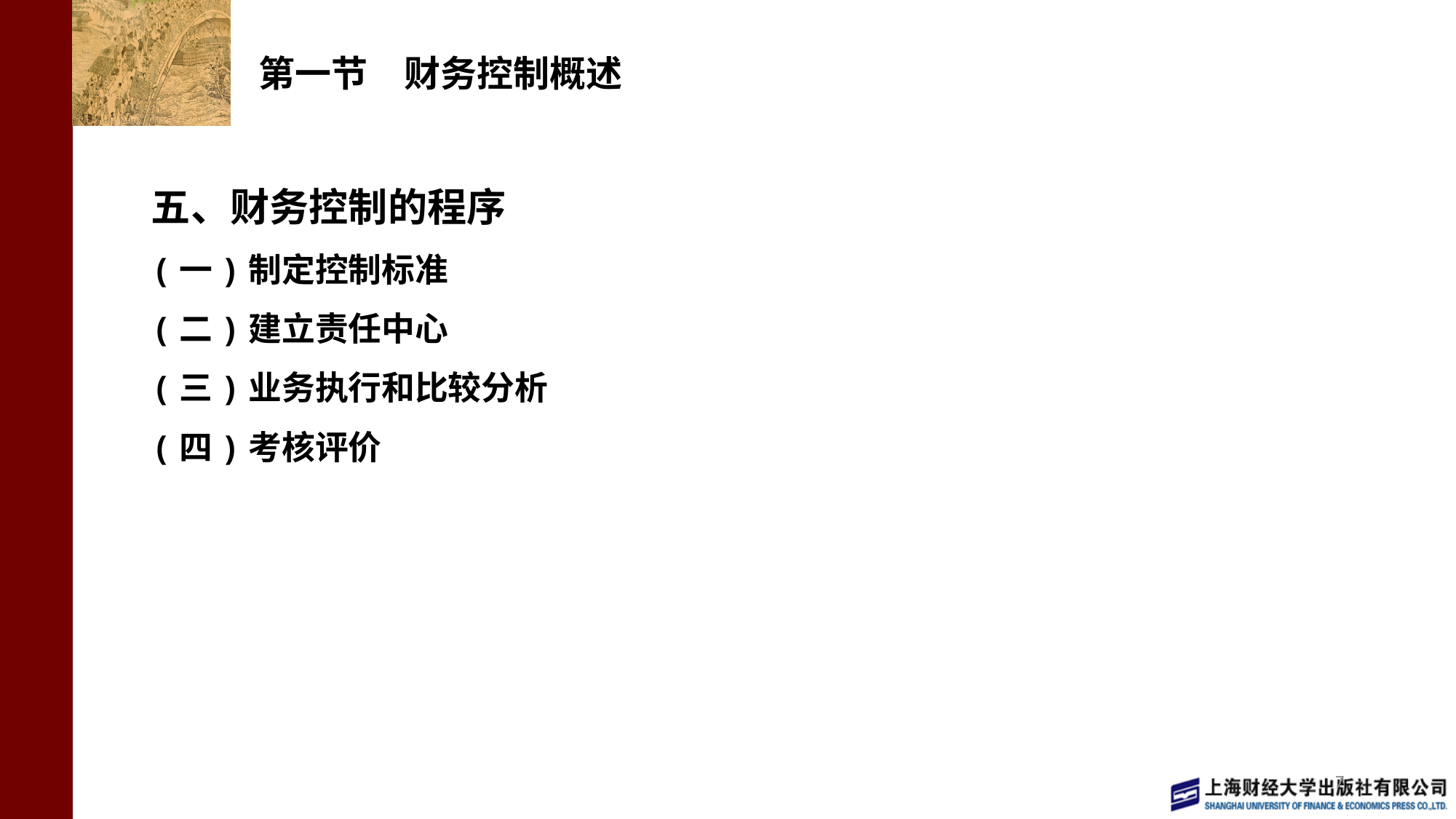

# 第一节　财务控制概述
五、财务控制的程序
(一)制定控制标准
(二)建立责任中心
(三)业务执行和比较分析
(四)考核评价

7